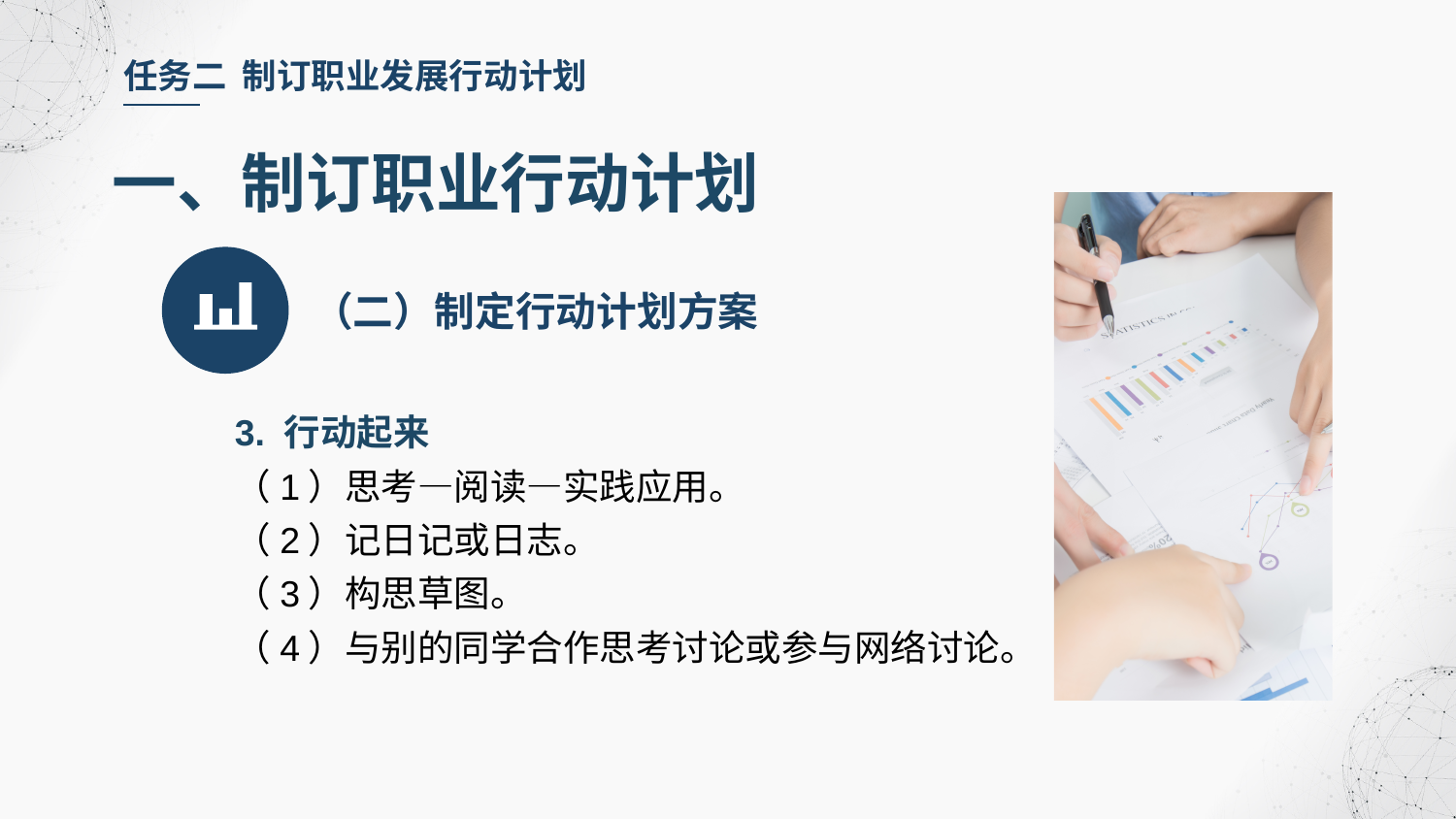

任务二  制订职业发展行动计划
一、制订职业行动计划

（二）制定行动计划方案
3. 行动起来
（1）思考—阅读—实践应用。
（2）记日记或日志。
（3）构思草图。
（4）与别的同学合作思考讨论或参与网络讨论。